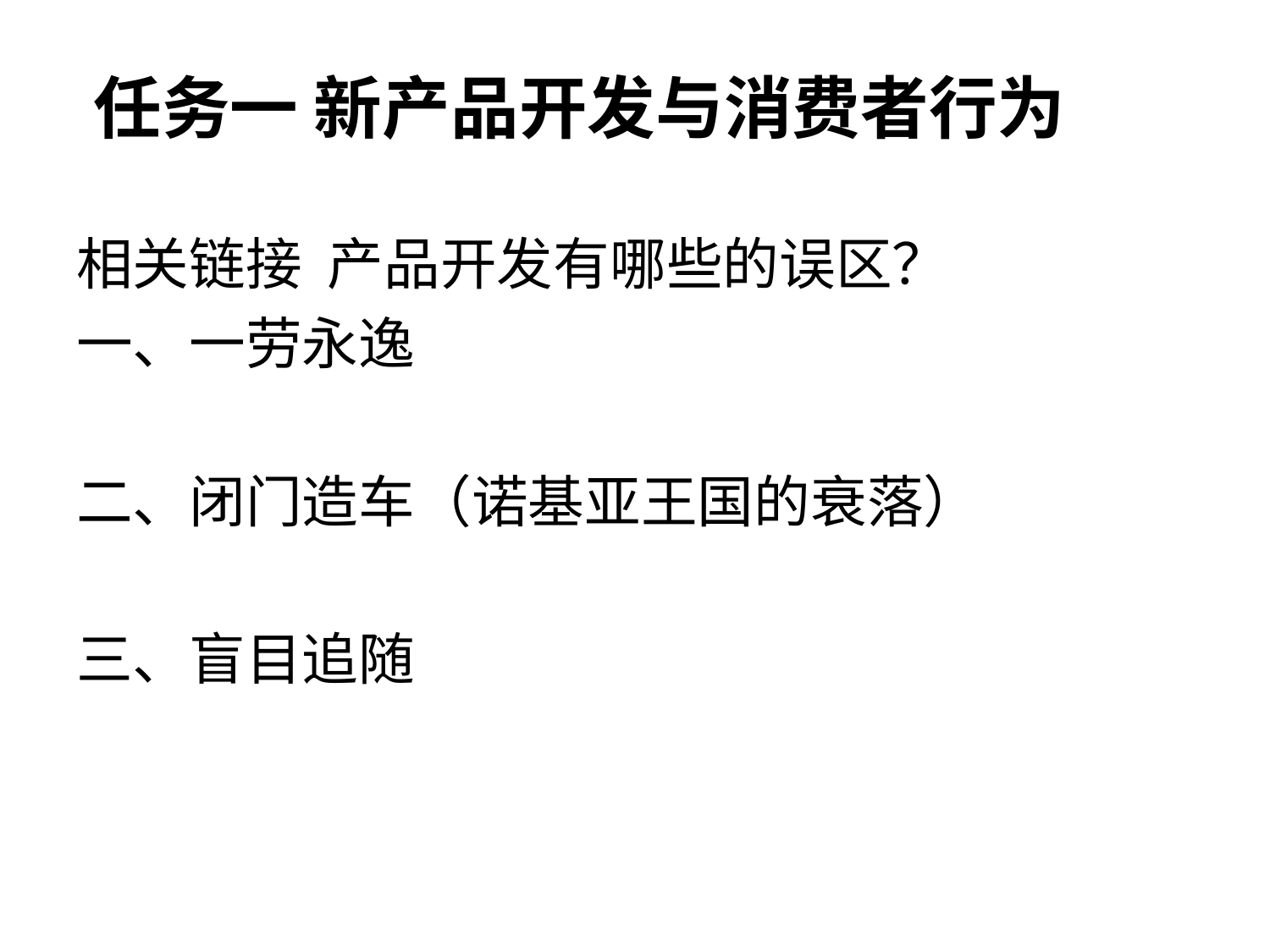

任务一 新产品开发与消费者行为
相关链接  产品开发有哪些的误区？
一、一劳永逸

二、闭门造车（诺基亚王国的衰落）

三、盲目追随